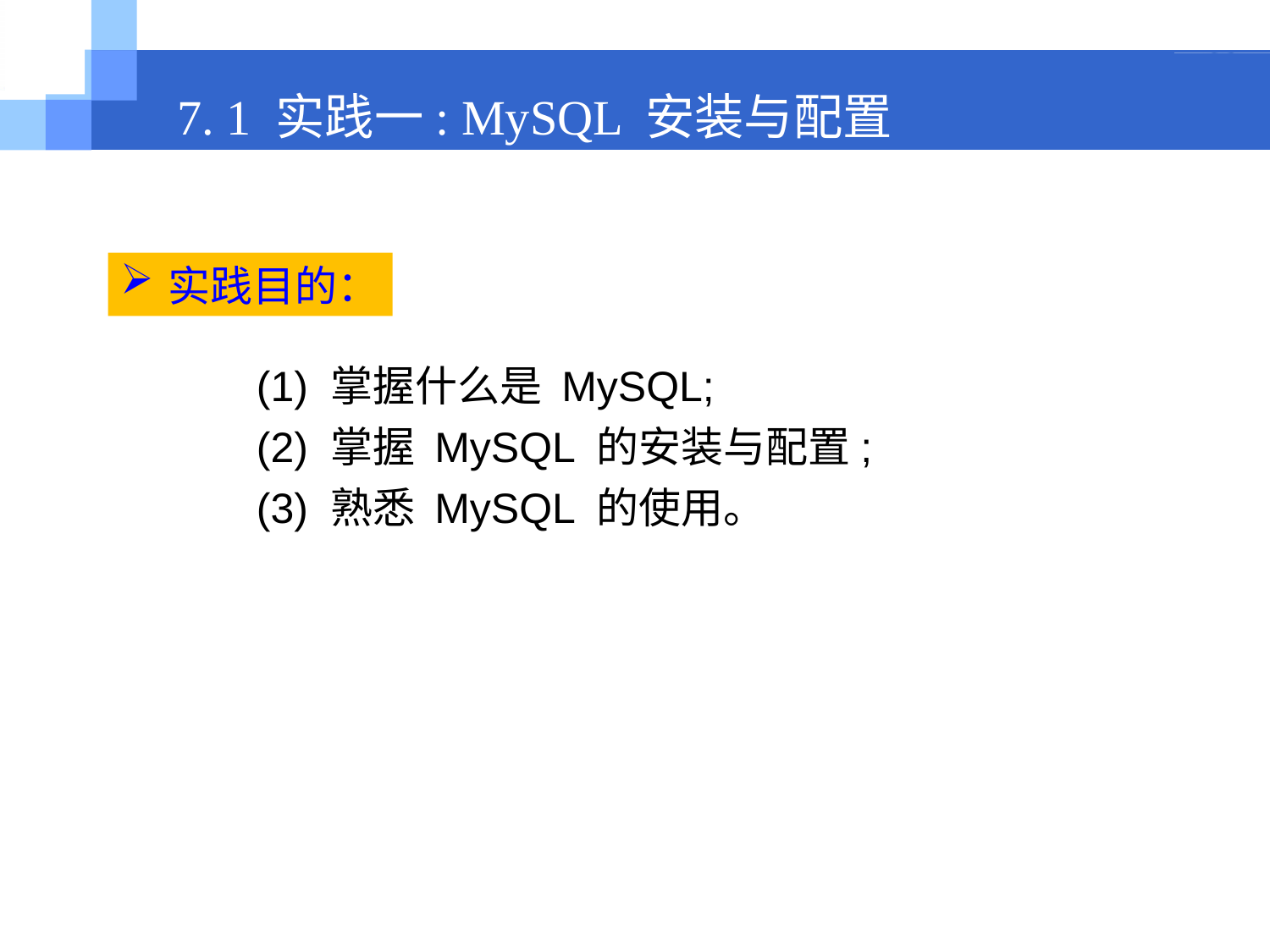

7. 1 实践一: MySQL 安装与配置
实践目的：
(1) 掌握什么是 MySQL;
(2) 掌握 MySQL 的安装与配置;
(3) 熟悉 MySQL 的使用。